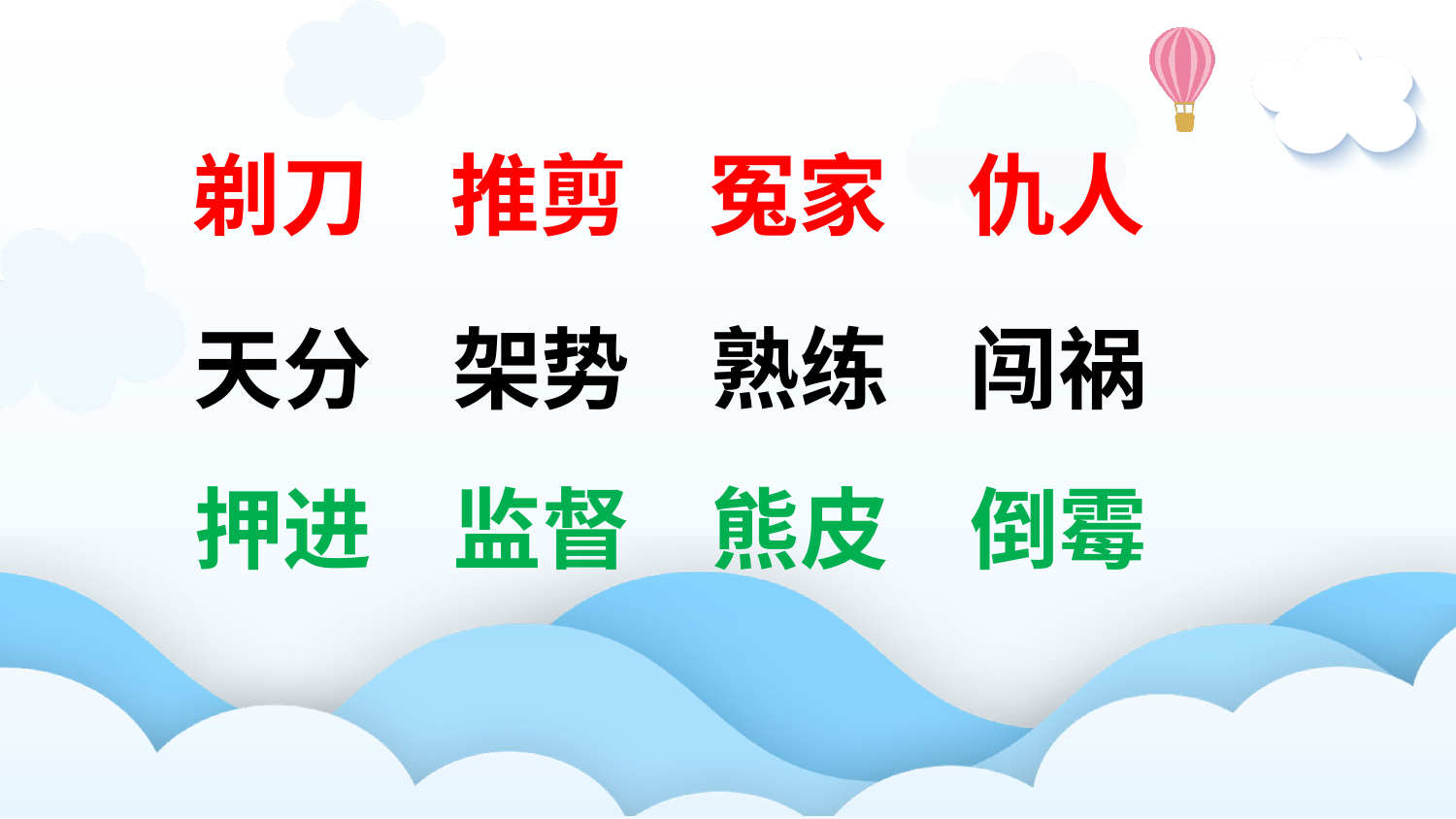

剃刀    推剪    冤家    仇人
天分    架势    熟练    闯祸
押进    监督    熊皮    倒霉